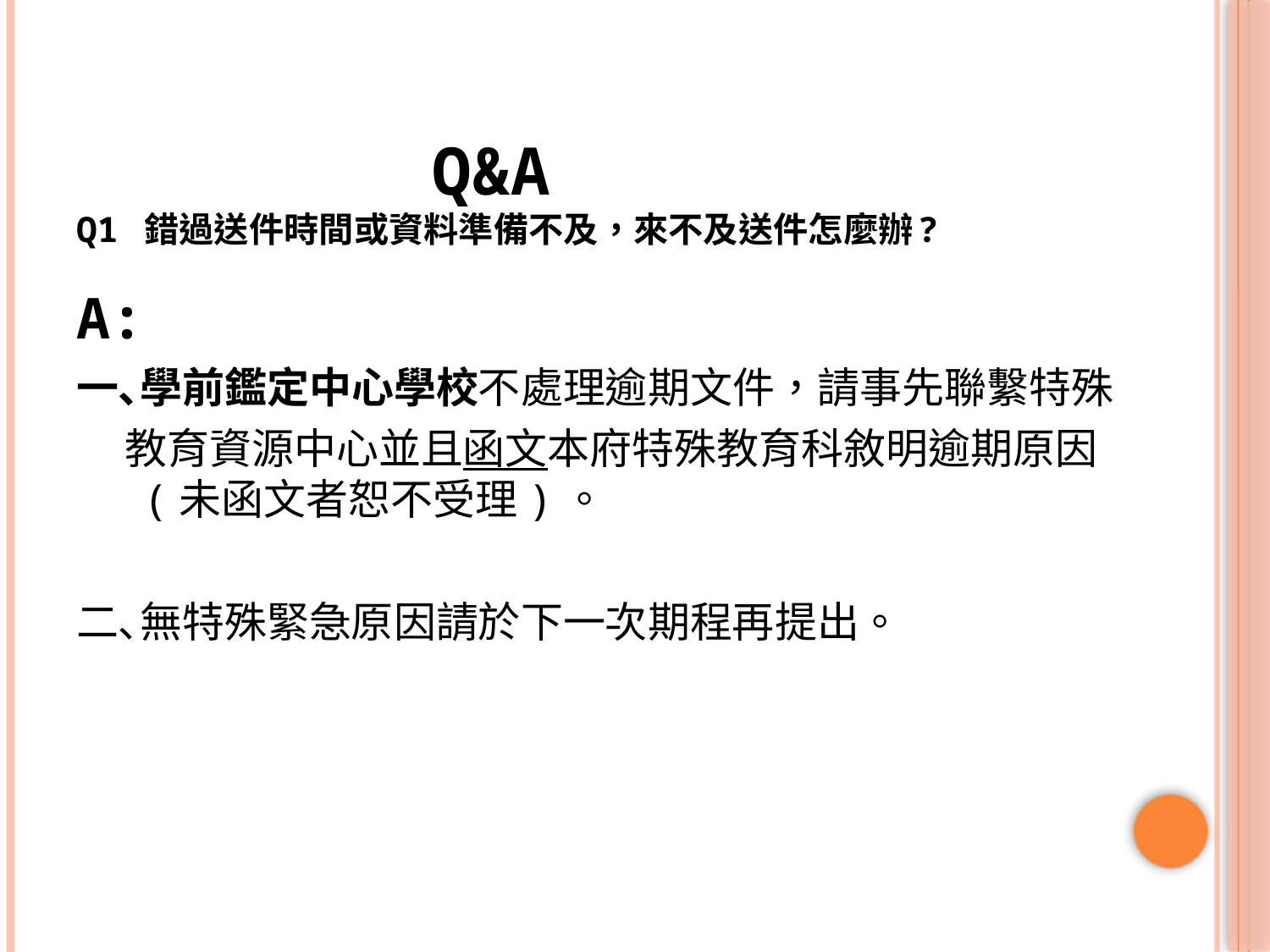

# Q&A Q1 錯過送件時間或資料準備不及，來不及送件怎麼辦?
A:
一､學前鑑定中心學校不處理逾期文件，請事先聯繫特殊
    教育資源中心並且函文本府特殊教育科敘明逾期原因
  (未函文者恕不受理)。

二､無特殊緊急原因請於下一次期程再提出。